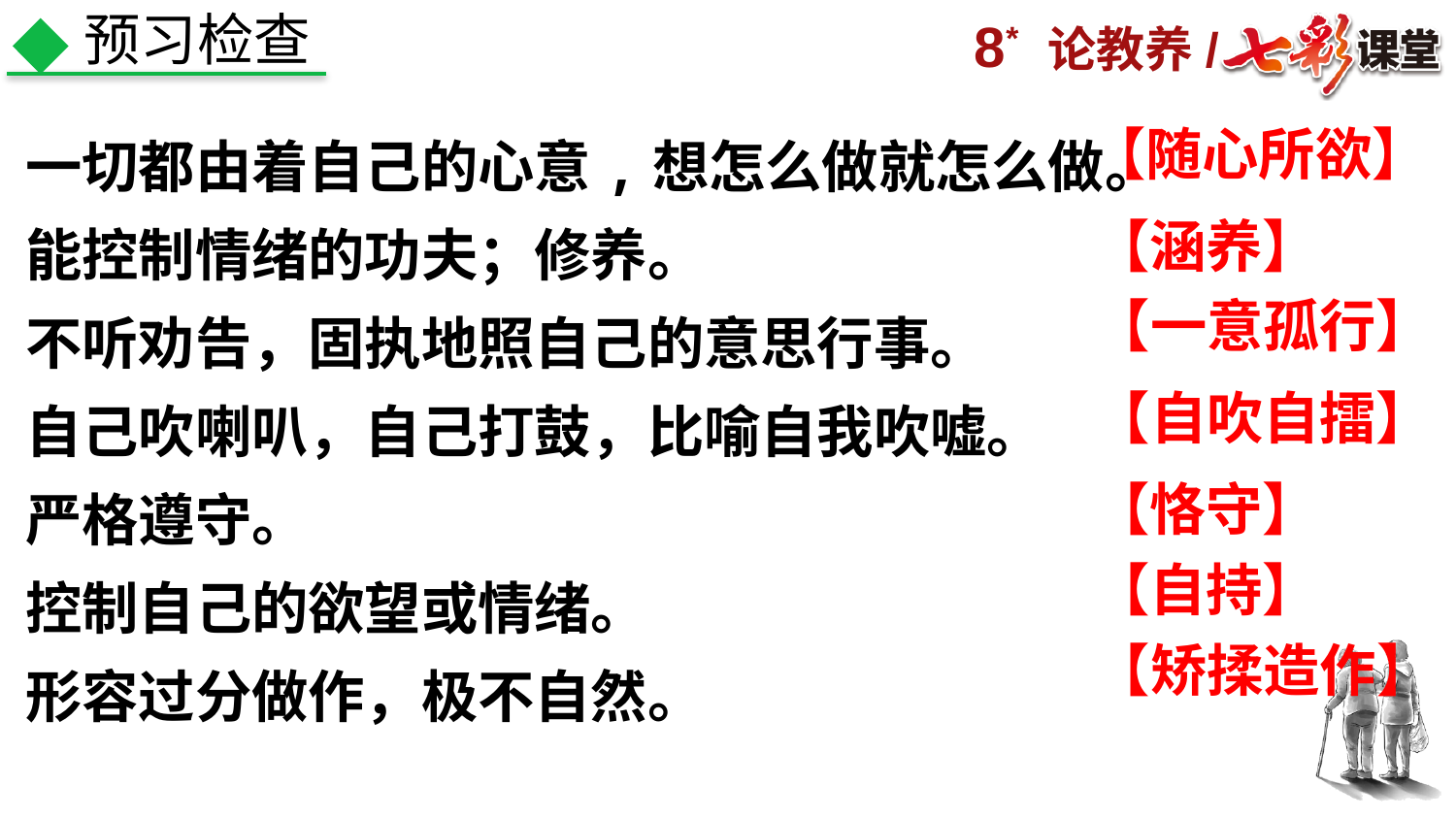

预习检查

一切都由着自己的心意,想怎么做就怎么做。
能控制情绪的功夫；修养。
不听劝告，固执地照自己的意思行事。
自己吹喇叭，自己打鼓，比喻自我吹嘘。
严格遵守。
控制自己的欲望或情绪。
形容过分做作，极不自然。
【随心所欲】
【涵养】
【一意孤行】
【自吹自擂】
【恪守】
【自持】
【矫揉造作】